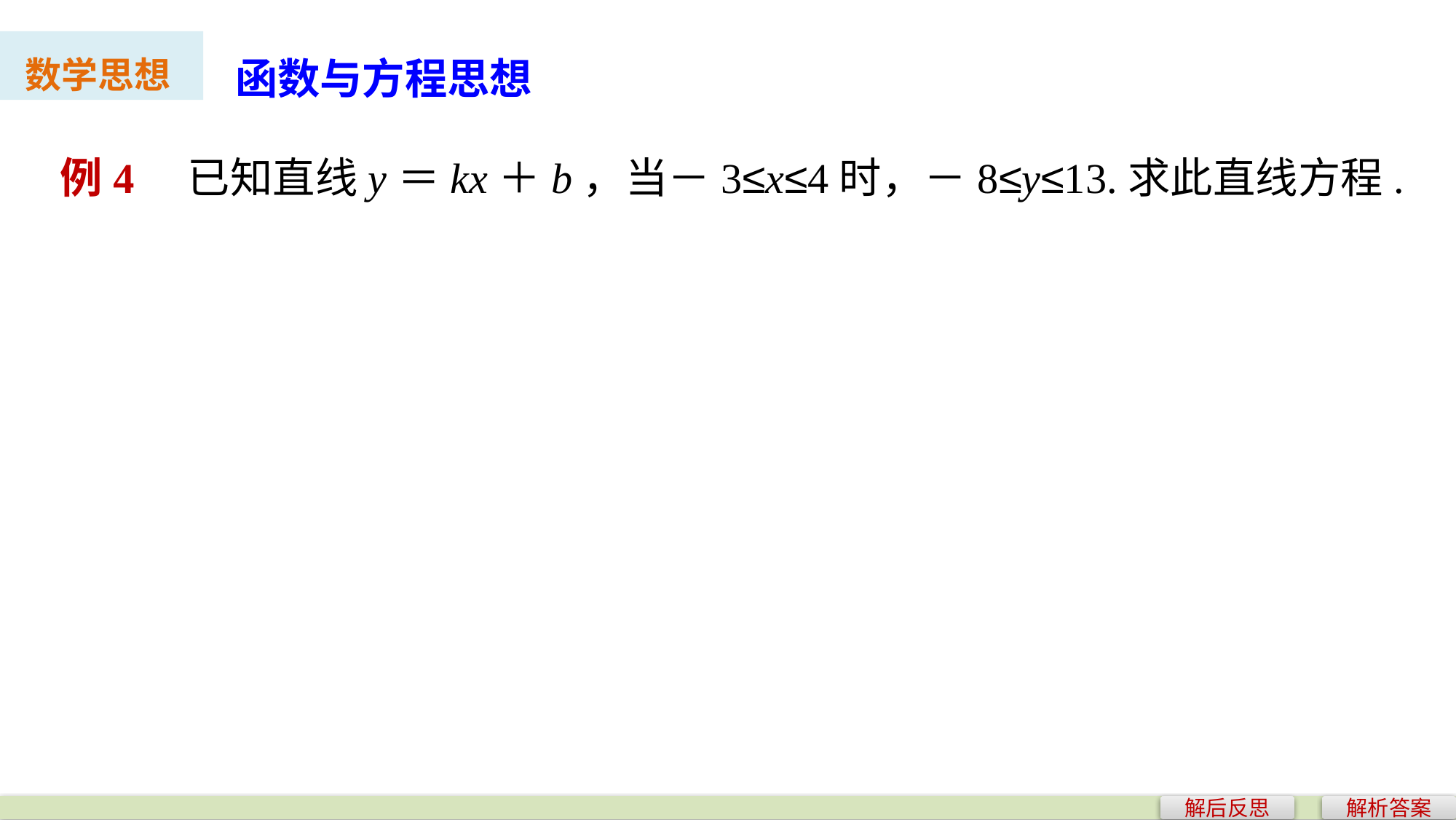

函数与方程思想

数学思想
例4　已知直线y＝kx＋b，当－3≤x≤4时，－8≤y≤13.求此直线方程.
解后反思
解析答案